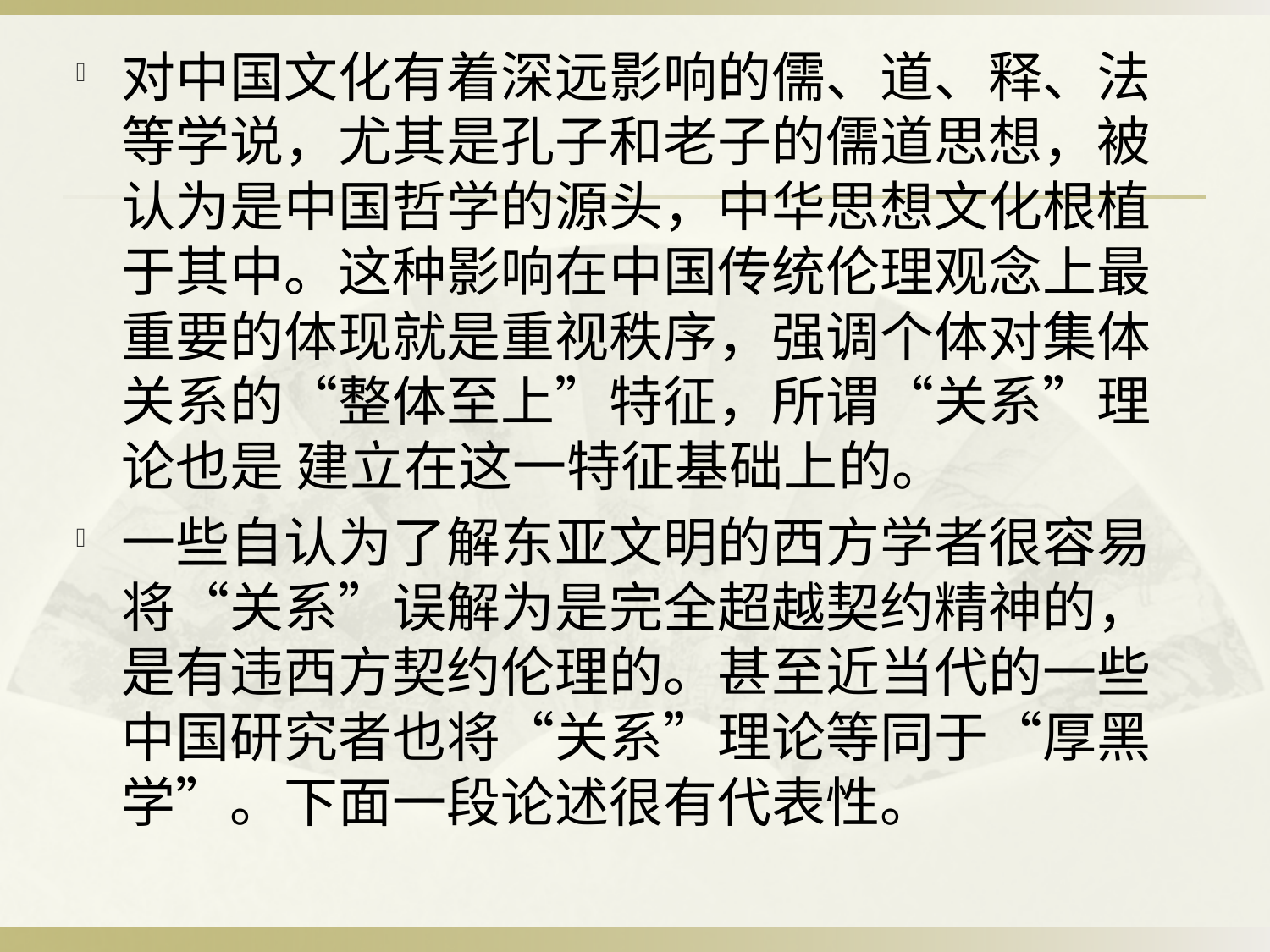

对中国文化有着深远影响的儒、道、释、法等学说，尤其是孔子和老子的儒道思想，被认为是中国哲学的源头，中华思想文化根植于其中。这种影响在中国传统伦理观念上最 重要的体现就是重视秩序，强调个体对集体关系的“整体至上”特征，所谓“关系”理论也是 建立在这一特征基础上的。
一些自认为了解东亚文明的西方学者很容易将“关系”误解为是完全超越契约精神的，是有违西方契约伦理的。甚至近当代的一些中国研究者也将“关系”理论等同于“厚黑学”。下面一段论述很有代表性。

#